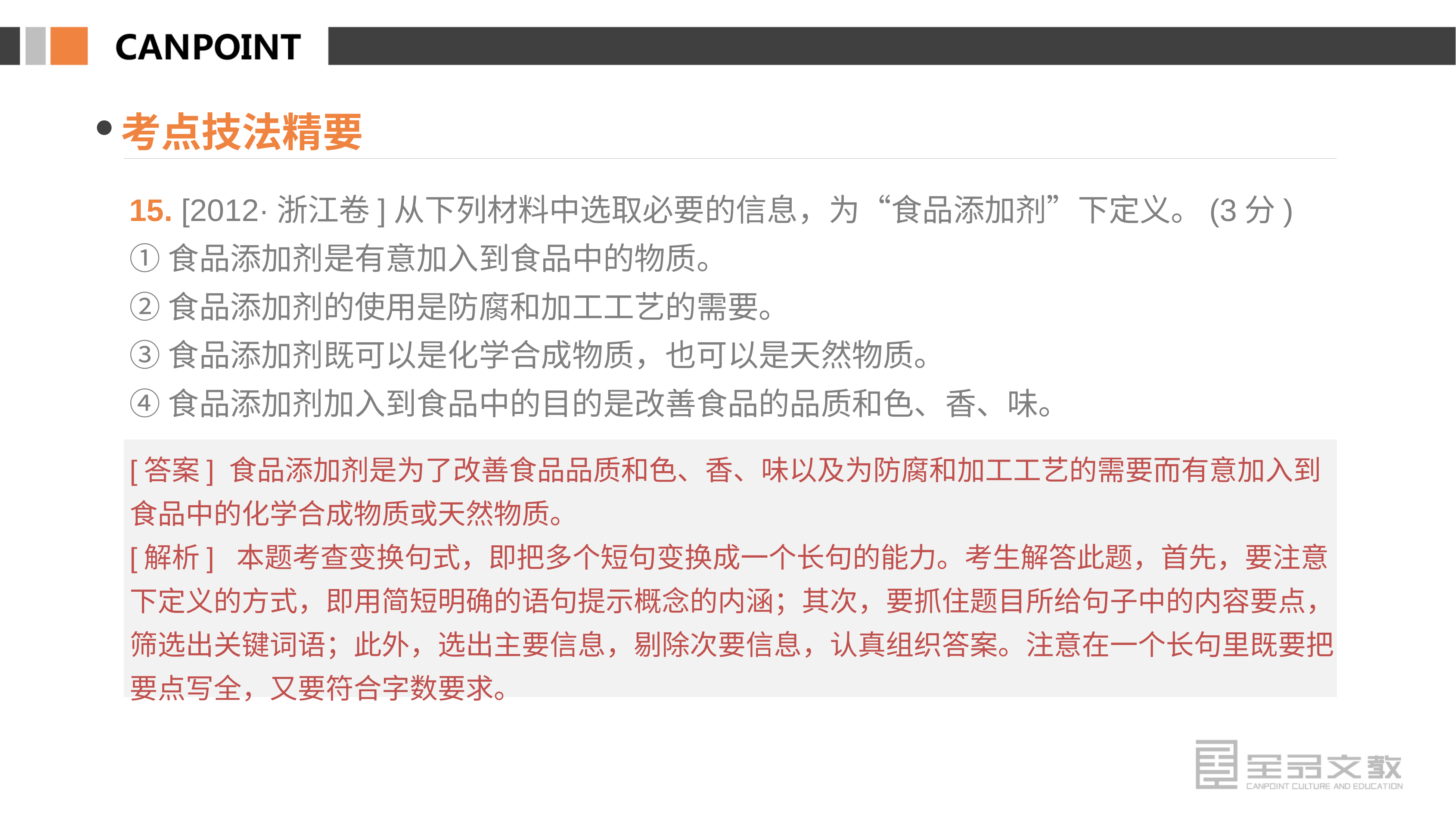

考点技法精要

15. [2012·浙江卷]从下列材料中选取必要的信息，为“食品添加剂”下定义。(3分)
①食品添加剂是有意加入到食品中的物质。
②食品添加剂的使用是防腐和加工工艺的需要。
③食品添加剂既可以是化学合成物质，也可以是天然物质。
④食品添加剂加入到食品中的目的是改善食品的品质和色、香、味。

[答案] 食品添加剂是为了改善食品品质和色、香、味以及为防腐和加工工艺的需要而有意加入到食品中的化学合成物质或天然物质。
[解析]  本题考查变换句式，即把多个短句变换成一个长句的能力。考生解答此题，首先，要注意下定义的方式，即用简短明确的语句提示概念的内涵；其次，要抓住题目所给句子中的内容要点，筛选出关键词语；此外，选出主要信息，剔除次要信息，认真组织答案。注意在一个长句里既要把要点写全，又要符合字数要求。